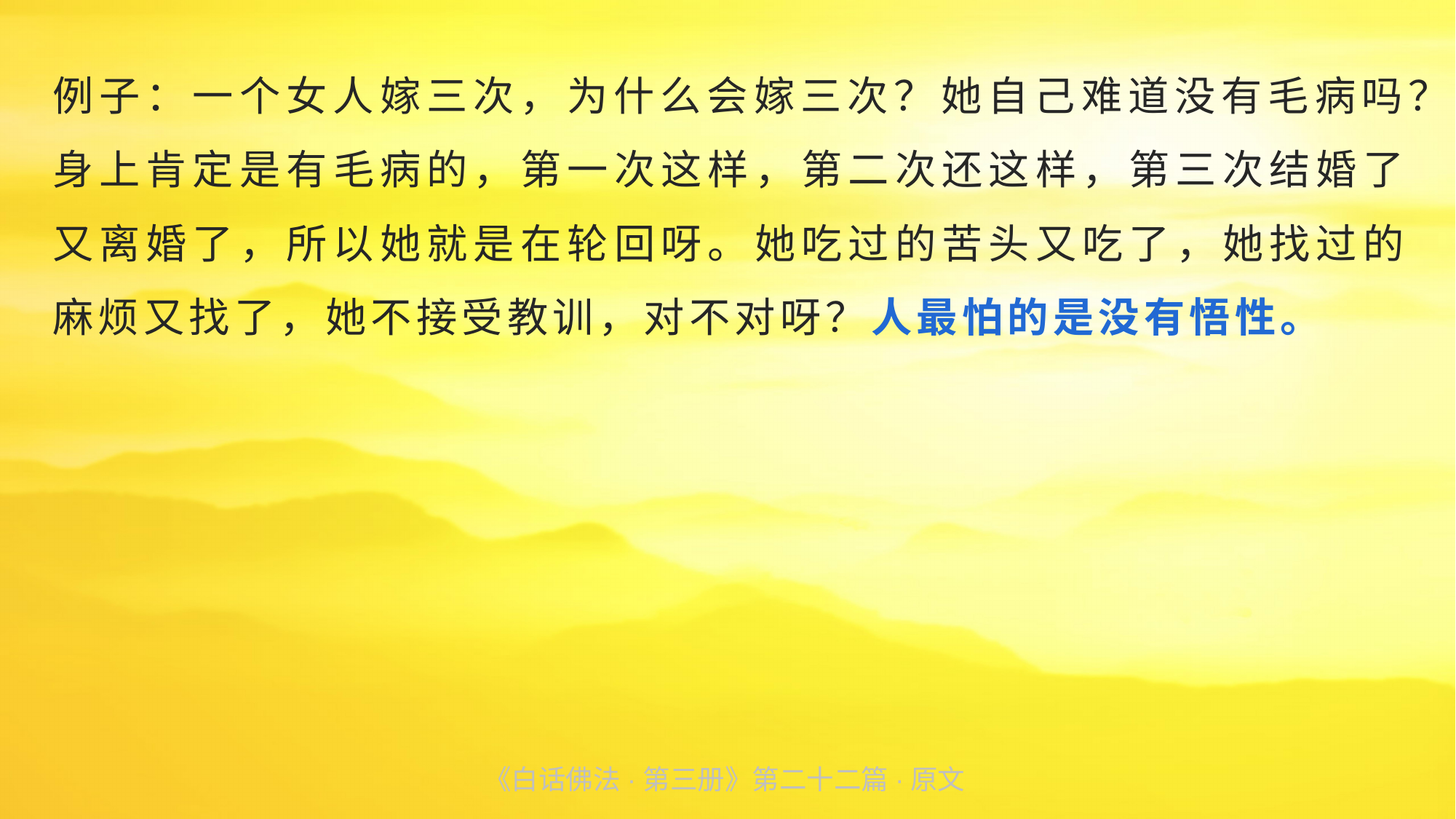

例子：一个女人嫁三次，为什么会嫁三次？她自己难道没有毛病吗？身上肯定是有毛病的，第一次这样，第二次还这样，第三次结婚了又离婚了，所以她就是在轮回呀。她吃过的苦头又吃了，她找过的麻烦又找了，她不接受教训，对不对呀？人最怕的是没有悟性。
《白话佛法·第三册》第二十二篇·原文